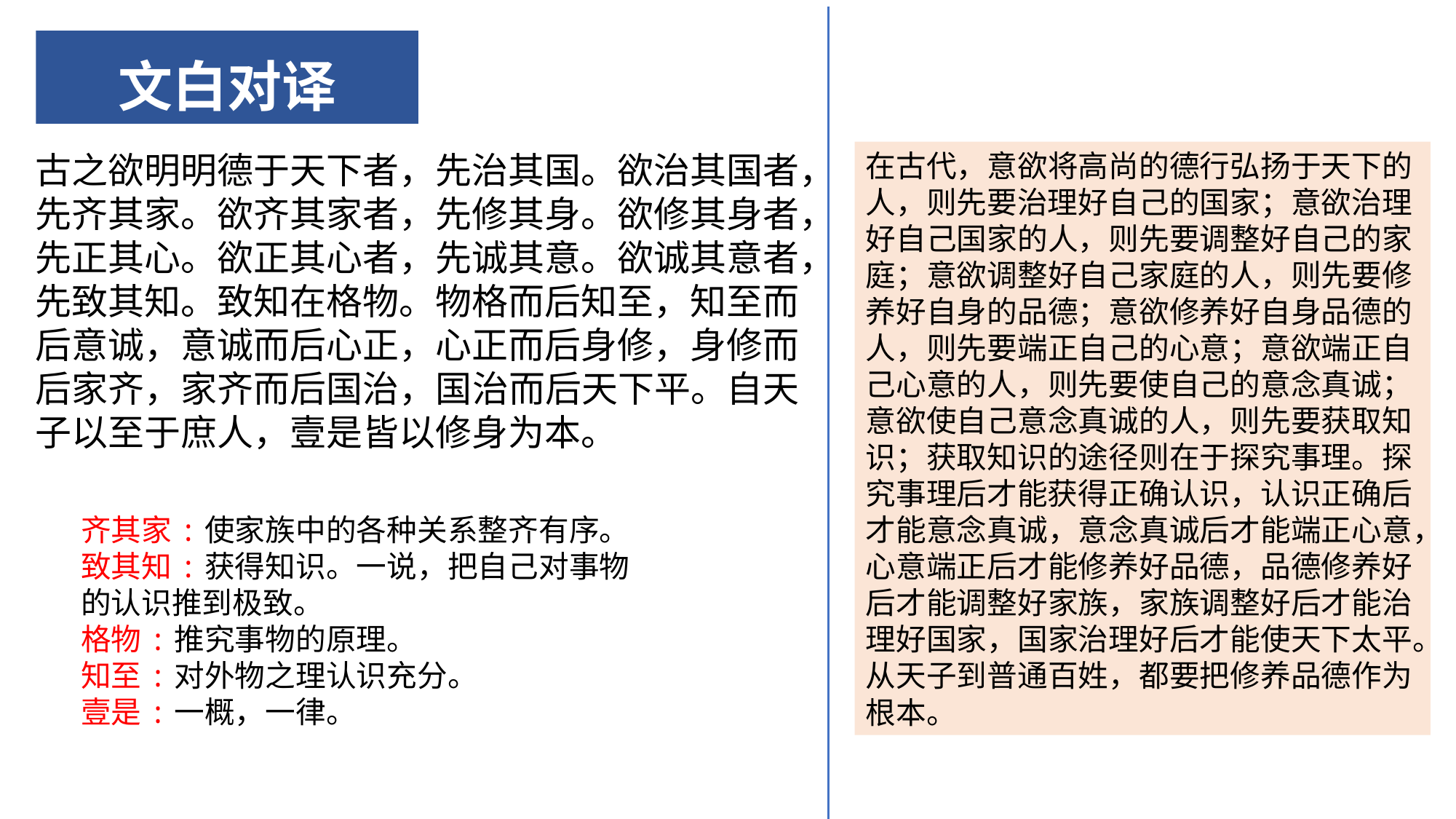

# 文白对译
古之欲明明德于天下者，先治其国。欲治其国者，先齐其家。欲齐其家者，先修其身。欲修其身者，先正其心。欲正其心者，先诚其意。欲诚其意者，先致其知。致知在格物。物格而后知至，知至而后意诚，意诚而后心正，心正而后身修，身修而后家齐，家齐而后国治，国治而后天下平。自天子以至于庶人，壹是皆以修身为本。
在古代，意欲将高尚的德行弘扬于天下的人，则先要治理好自己的国家；意欲治理好自己国家的人，则先要调整好自己的家庭；意欲调整好自己家庭的人，则先要修养好自身的品德；意欲修养好自身品德的人，则先要端正自己的心意；意欲端正自己心意的人，则先要使自己的意念真诚；意欲使自己意念真诚的人，则先要获取知识；获取知识的途径则在于探究事理。探究事理后才能获得正确认识，认识正确后才能意念真诚，意念真诚后才能端正心意，心意端正后才能修养好品德，品德修养好后才能调整好家族，家族调整好后才能治理好国家，国家治理好后才能使天下太平。从天子到普通百姓，都要把修养品德作为根本。
齐其家:使家族中的各种关系整齐有序。
致其知:获得知识。一说，把自己对事物的认识推到极致。
格物:推究事物的原理。
知至:对外物之理认识充分。
壹是:一概，一律。